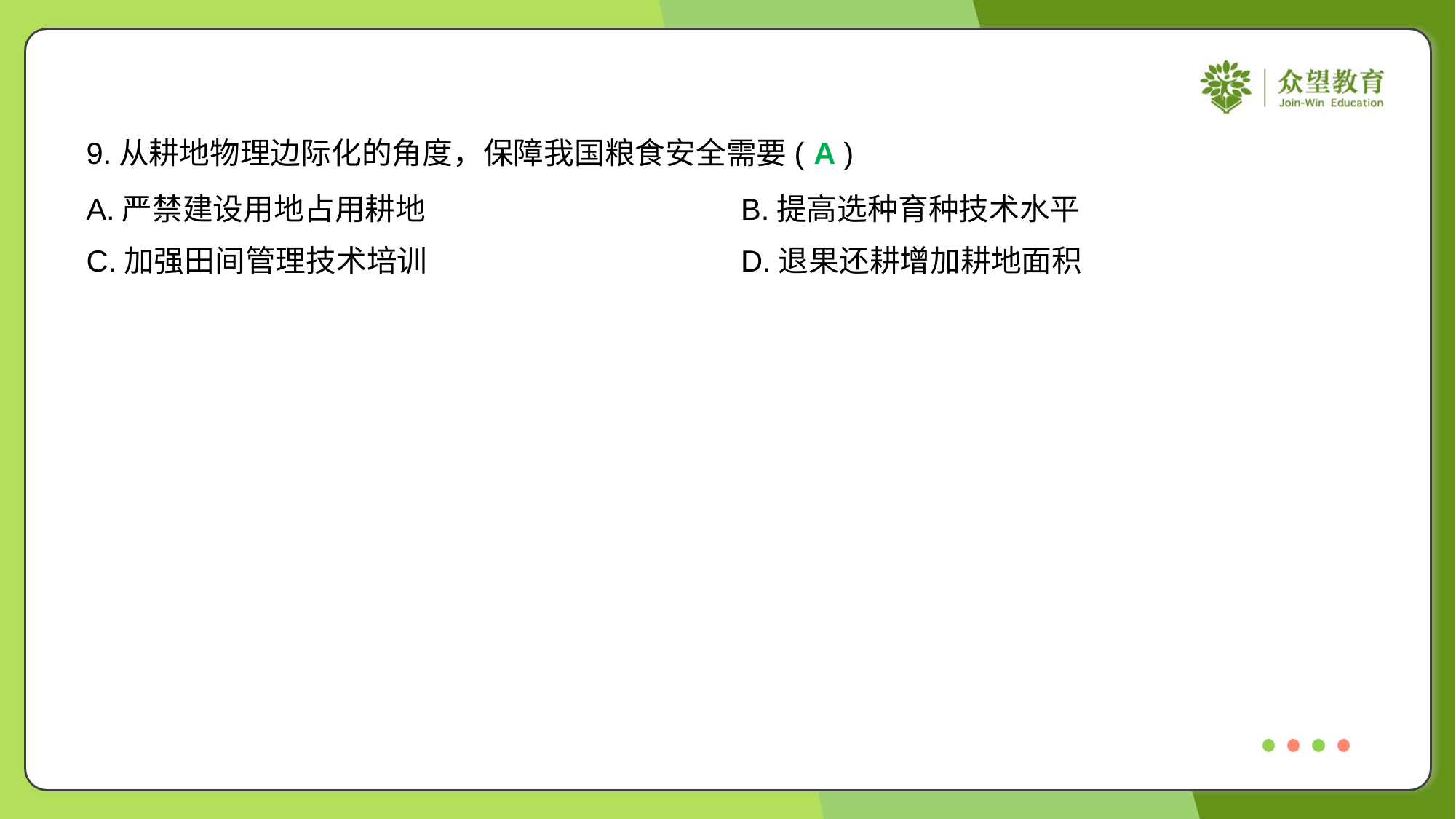

9.从耕地物理边际化的角度，保障我国粮食安全需要(     )
A
A.严禁建设用地占用耕地	B.提高选种育种技术水平
C.加强田间管理技术培训	D.退果还耕增加耕地面积